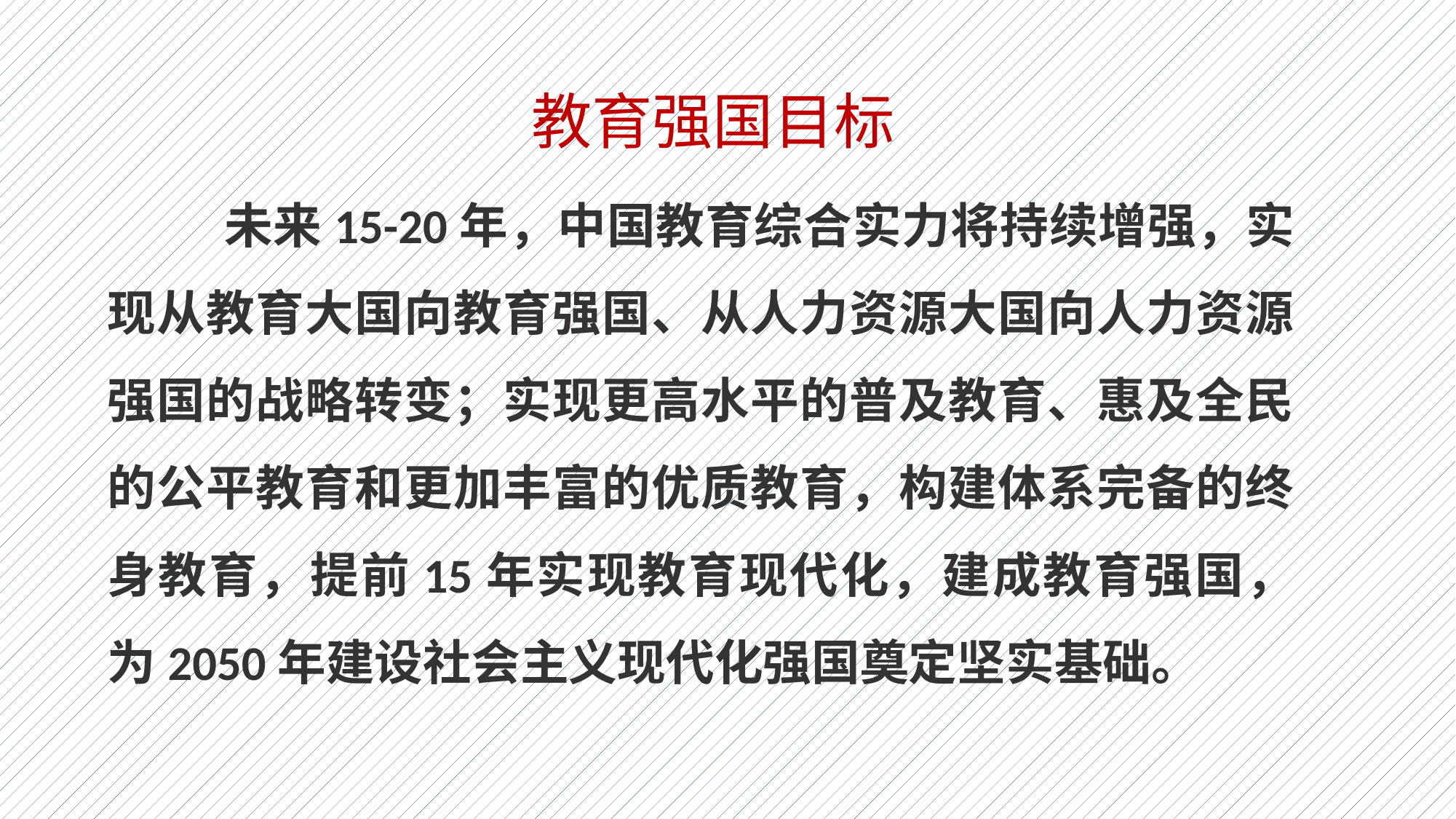

教育强国目标
       未来15-20年，中国教育综合实力将持续增强，实现从教育大国向教育强国、从人力资源大国向人力资源强国的战略转变；实现更高水平的普及教育、惠及全民的公平教育和更加丰富的优质教育，构建体系完备的终身教育，提前15年实现教育现代化，建成教育强国，为2050年建设社会主义现代化强国奠定坚实基础。